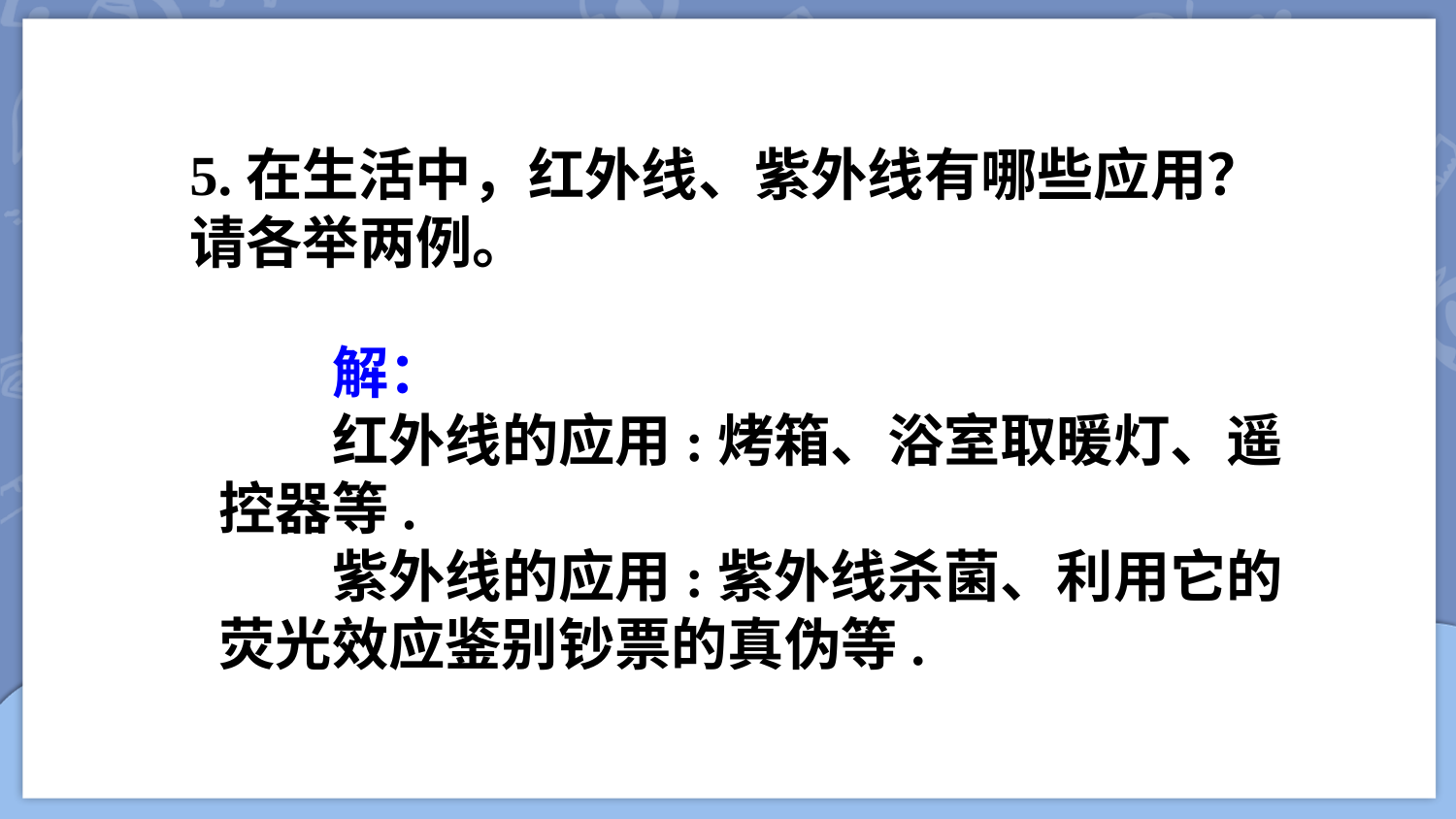

5.在生活中，红外线、紫外线有哪些应用？请各举两例。
解：
红外线的应用:烤箱、浴室取暖灯、遥控器等.
紫外线的应用:紫外线杀菌、利用它的荧光效应鉴别钞票的真伪等.